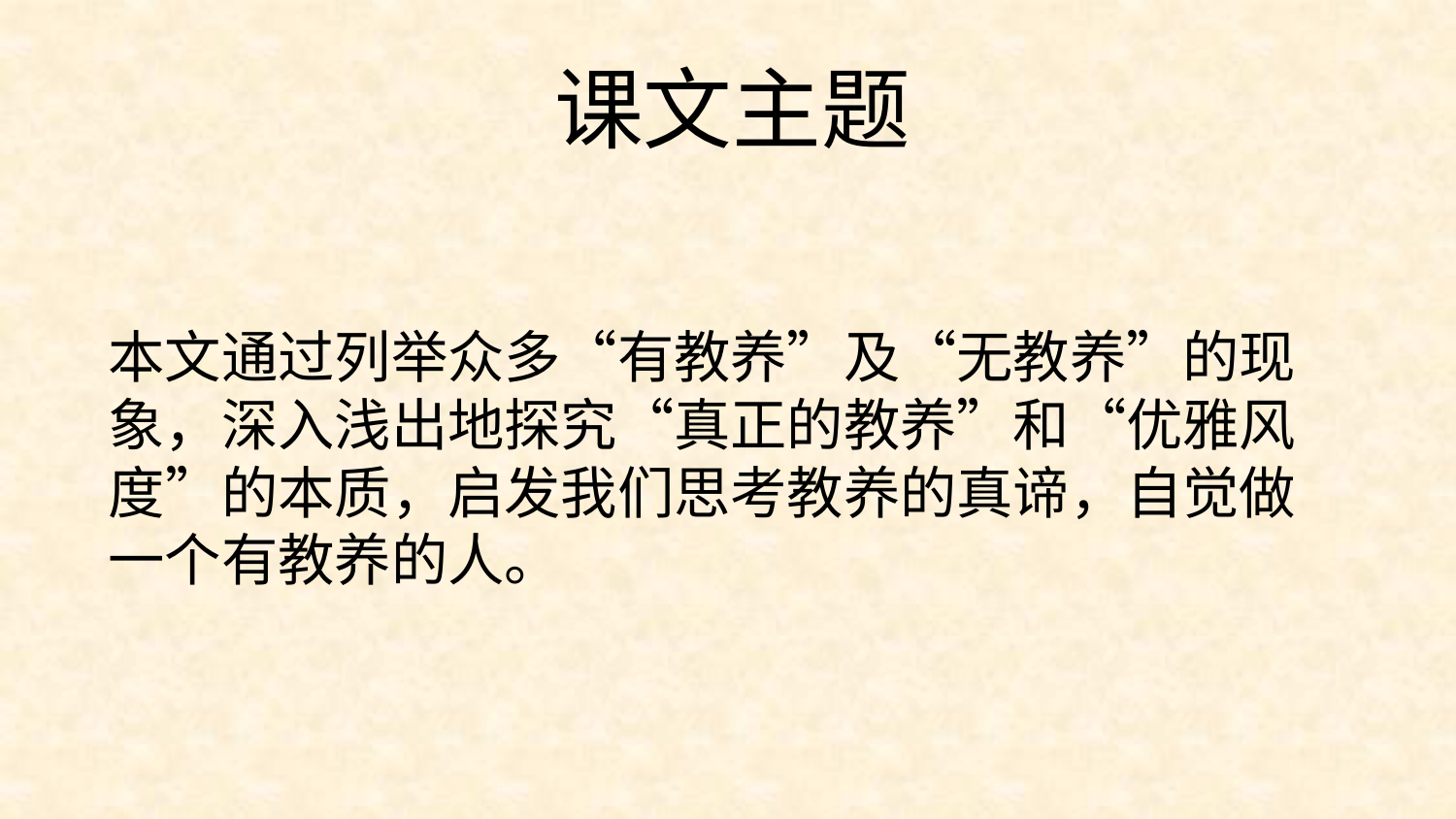

课文主题
本文通过列举众多“有教养”及“无教养”的现象，深入浅出地探究“真正的教养”和“优雅风度”的本质，启发我们思考教养的真谛，自觉做一个有教养的人。